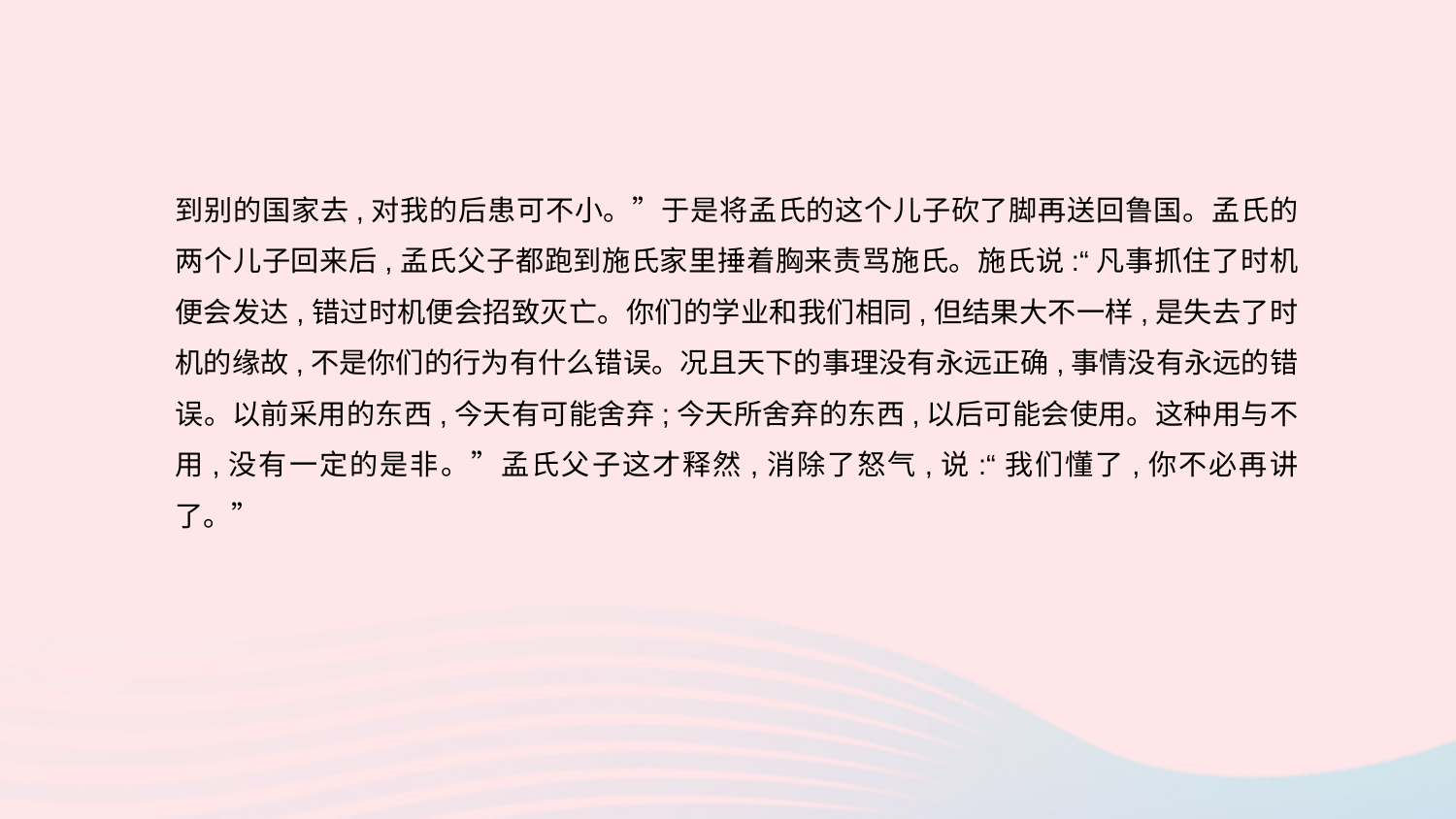

到别的国家去,对我的后患可不小。”于是将孟氏的这个儿子砍了脚再送回鲁国。孟氏的两个儿子回来后,孟氏父子都跑到施氏家里捶着胸来责骂施氏。施氏说:“凡事抓住了时机便会发达,错过时机便会招致灭亡。你们的学业和我们相同,但结果大不一样,是失去了时机的缘故,不是你们的行为有什么错误。况且天下的事理没有永远正确,事情没有永远的错误。以前采用的东西,今天有可能舍弃;今天所舍弃的东西,以后可能会使用。这种用与不用,没有一定的是非。”孟氏父子这才释然,消除了怒气,说:“我们懂了,你不必再讲了。”